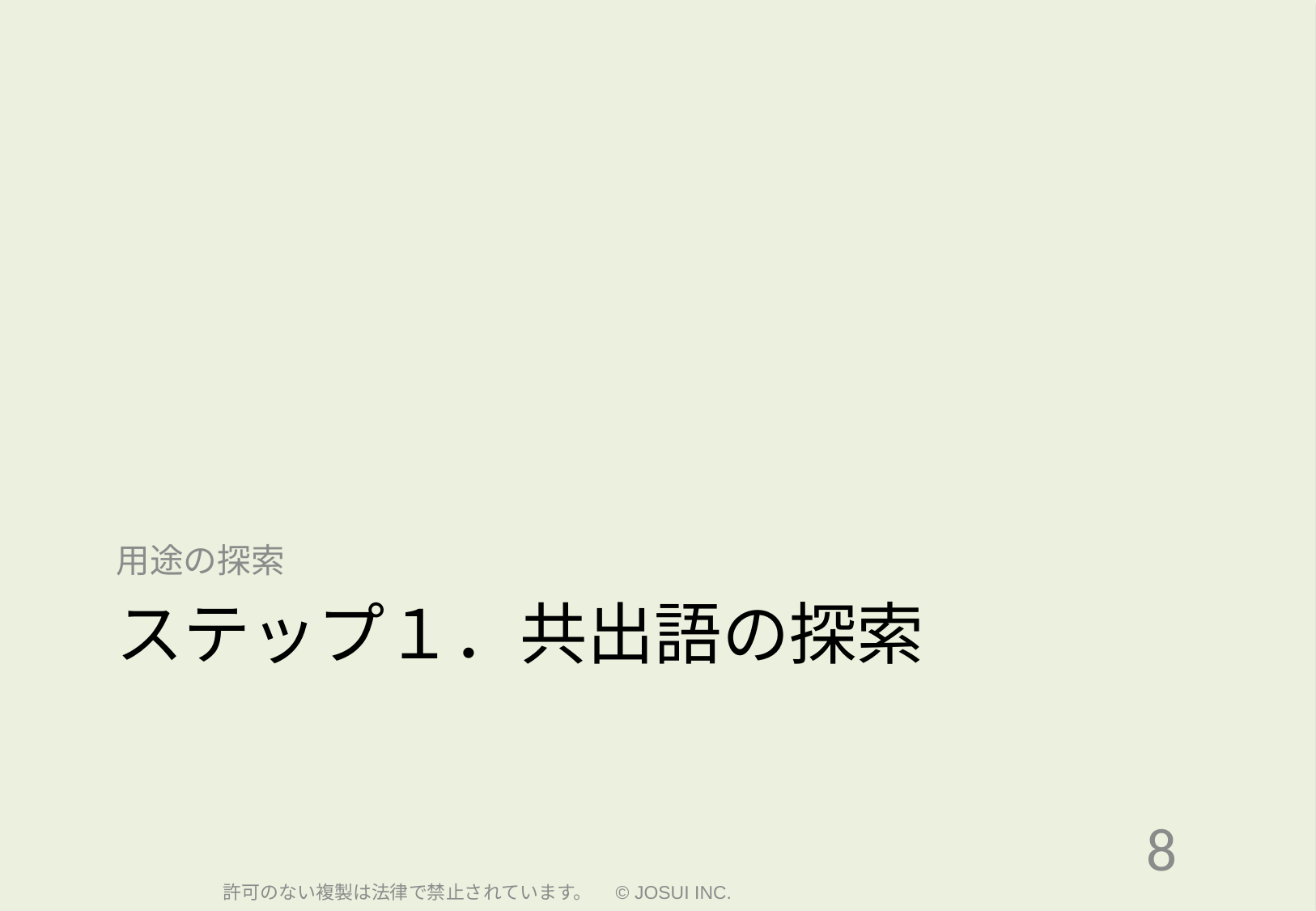

用途の探索
# ステップ１．共出語の探索
8
許可のない複製は法律で禁止されています。　© JOSUI INC.